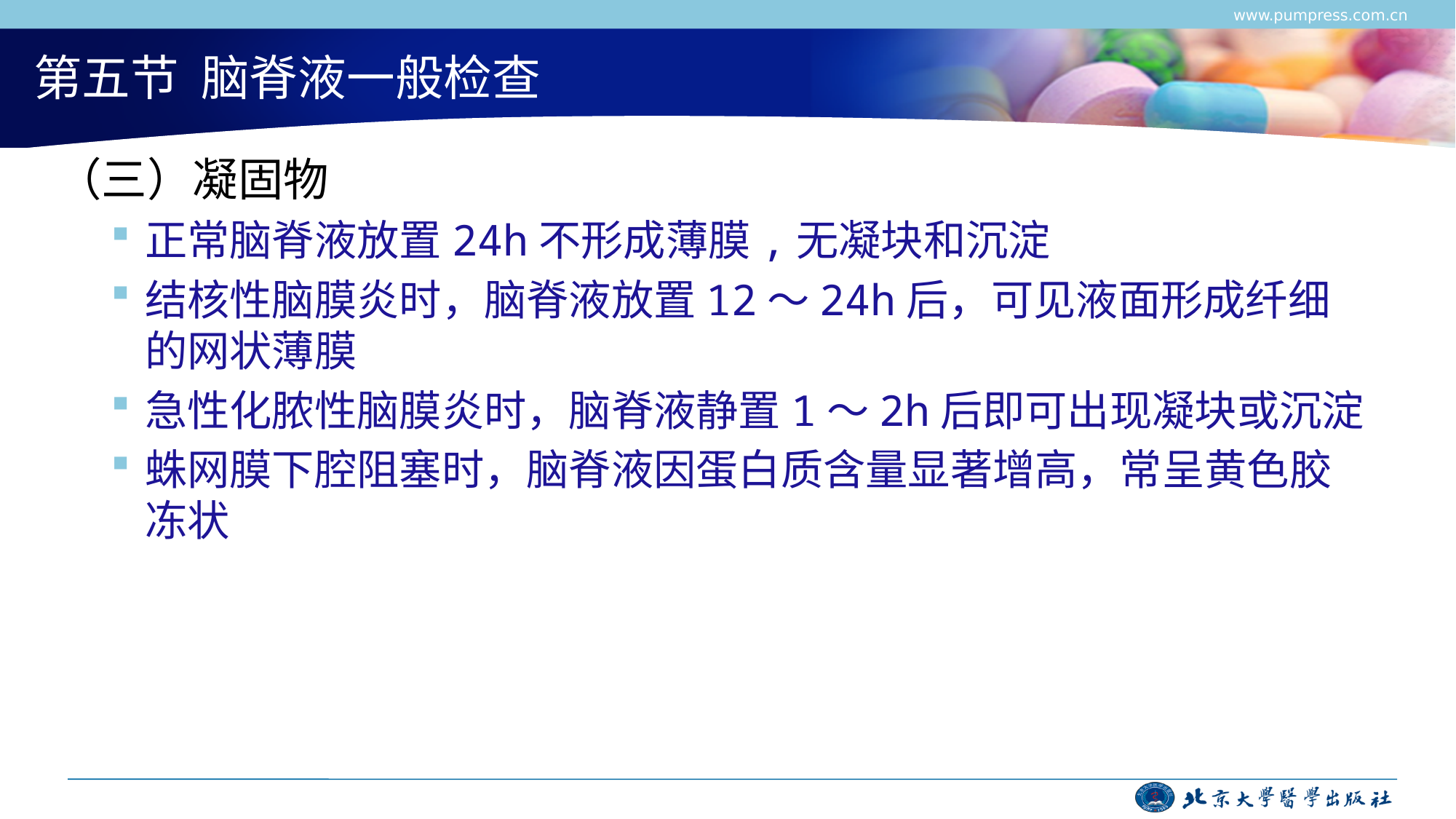

www.pumpress.com.cn
# 第五节  脑脊液一般检查
（三）凝固物
正常脑脊液放置24h不形成薄膜,无凝块和沉淀
结核性脑膜炎时，脑脊液放置12～24h后，可见液面形成纤细的网状薄膜
急性化脓性脑膜炎时，脑脊液静置1～2h后即可出现凝块或沉淀
蛛网膜下腔阻塞时，脑脊液因蛋白质含量显著增高，常呈黄色胶冻状